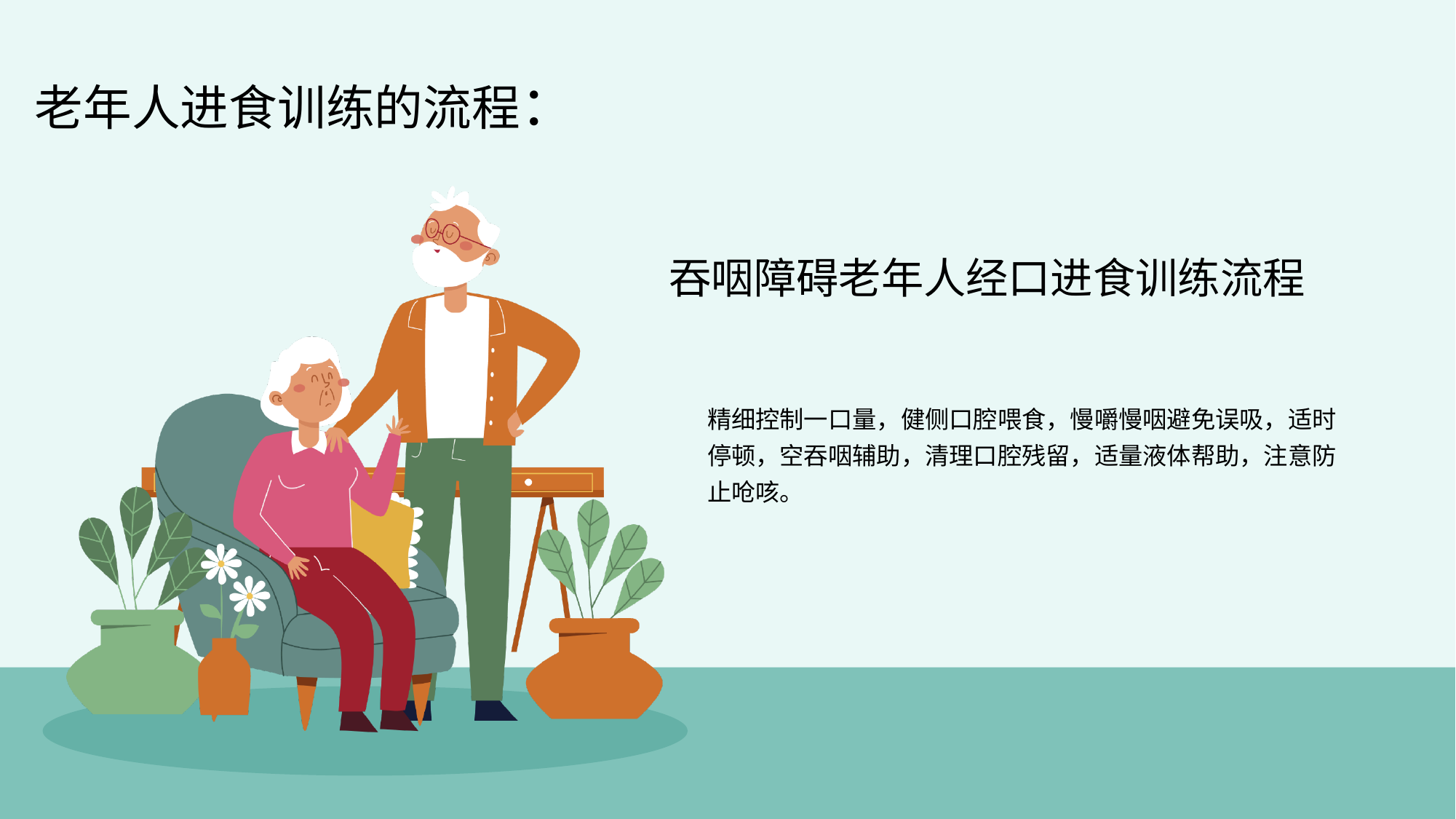

老年人进食训练的流程：
吞咽障碍老年人经口进食训练流程
精细控制一口量，健侧口腔喂食，慢嚼慢咽避免误吸，适时停顿，空吞咽辅助，清理口腔残留，适量液体帮助，注意防止呛咳。